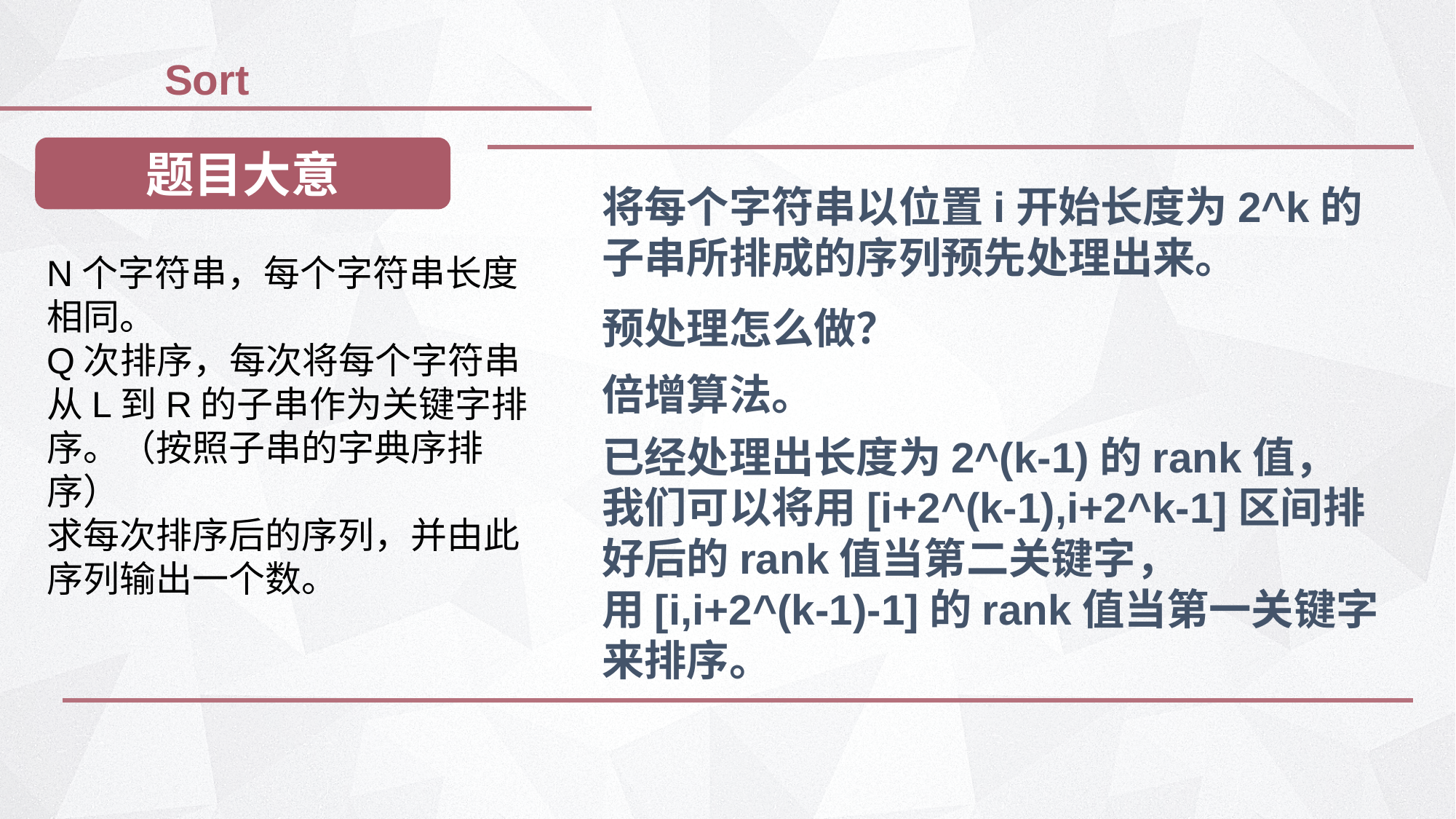

Sort
题目大意
将每个字符串以位置i开始长度为2^k的子串所排成的序列预先处理出来。
N个字符串，每个字符串长度相同。
Q次排序，每次将每个字符串从L到R的子串作为关键字排序。（按照子串的字典序排序）
求每次排序后的序列，并由此序列输出一个数。
预处理怎么做？
倍增算法。
已经处理出长度为2^(k-1)的rank值，
我们可以将用[i+2^(k-1),i+2^k-1]区间排好后的rank值当第二关键字，
用[i,i+2^(k-1)-1]的rank值当第一关键字来排序。